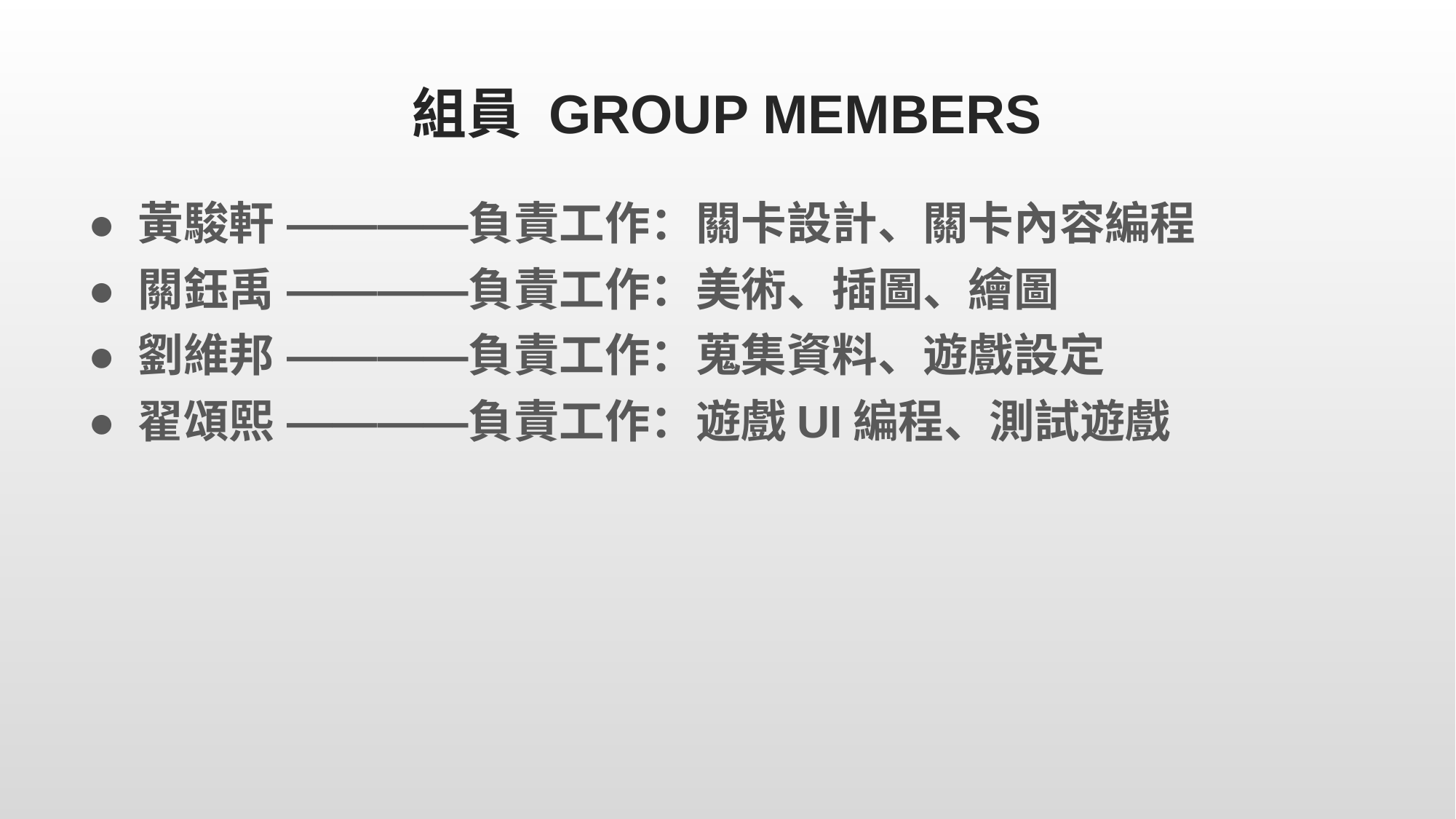

# 組員 GROUP MEMBERS
黃駿軒 ————負責工作：關卡設計、關卡內容編程
關鈺禹 ————負責工作：美術、插圖、繪圖
劉維邦 ————負責工作：蒐集資料、遊戲設定
翟頌熙 ————負責工作：遊戲UI編程、測試遊戲